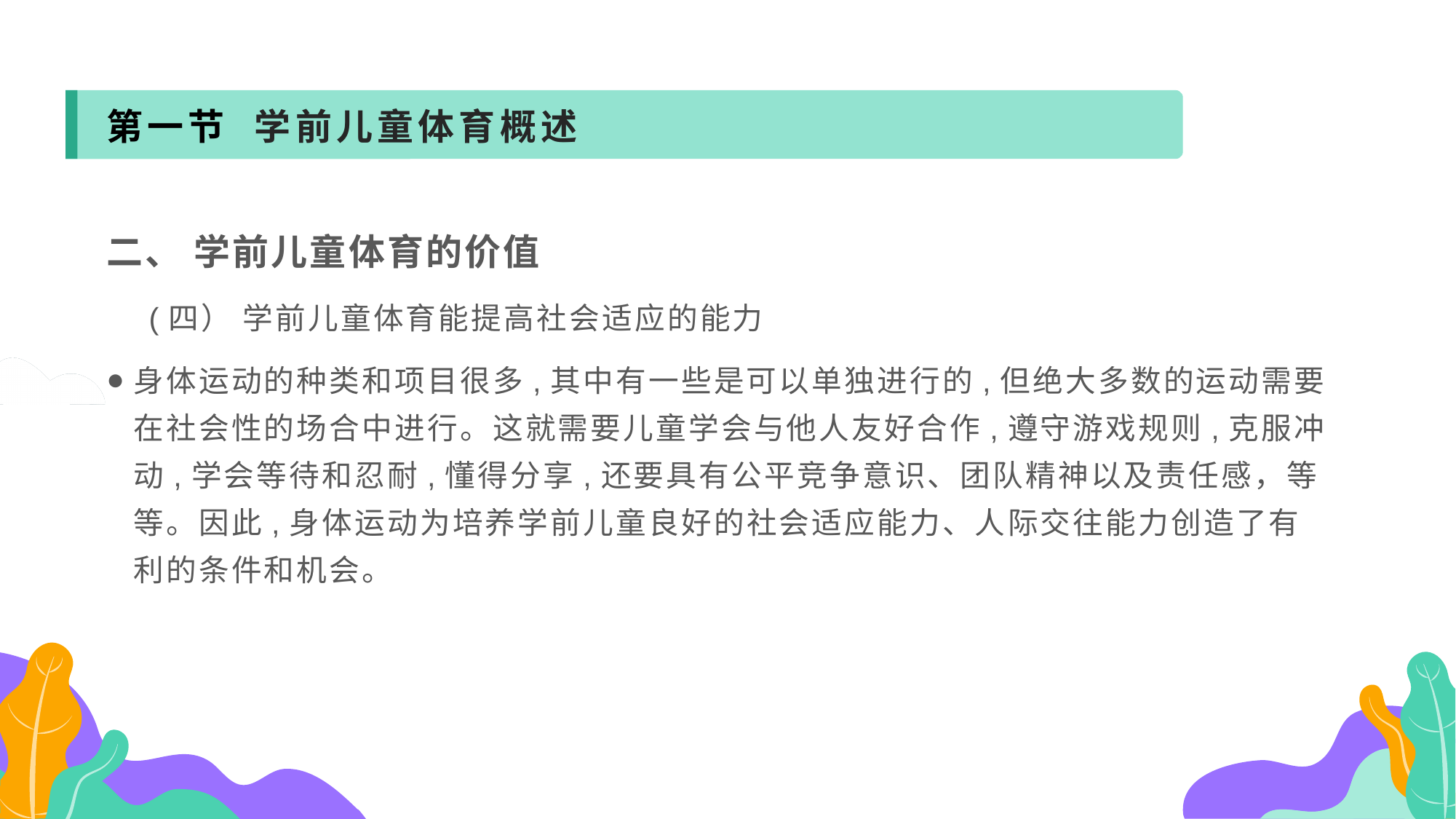

第一节  学前儿童体育概述
二、 学前儿童体育的价值
    (四） 学前儿童体育能提高社会适应的能力
身体运动的种类和项目很多,其中有一些是可以单独进行的,但绝大多数的运动需要在社会性的场合中进行。这就需要儿童学会与他人友好合作,遵守游戏规则,克服冲动,学会等待和忍耐,懂得分享,还要具有公平竞争意识、团队精神以及责任感，等等。因此,身体运动为培养学前儿童良好的社会适应能力、人际交往能力创造了有利的条件和机会。